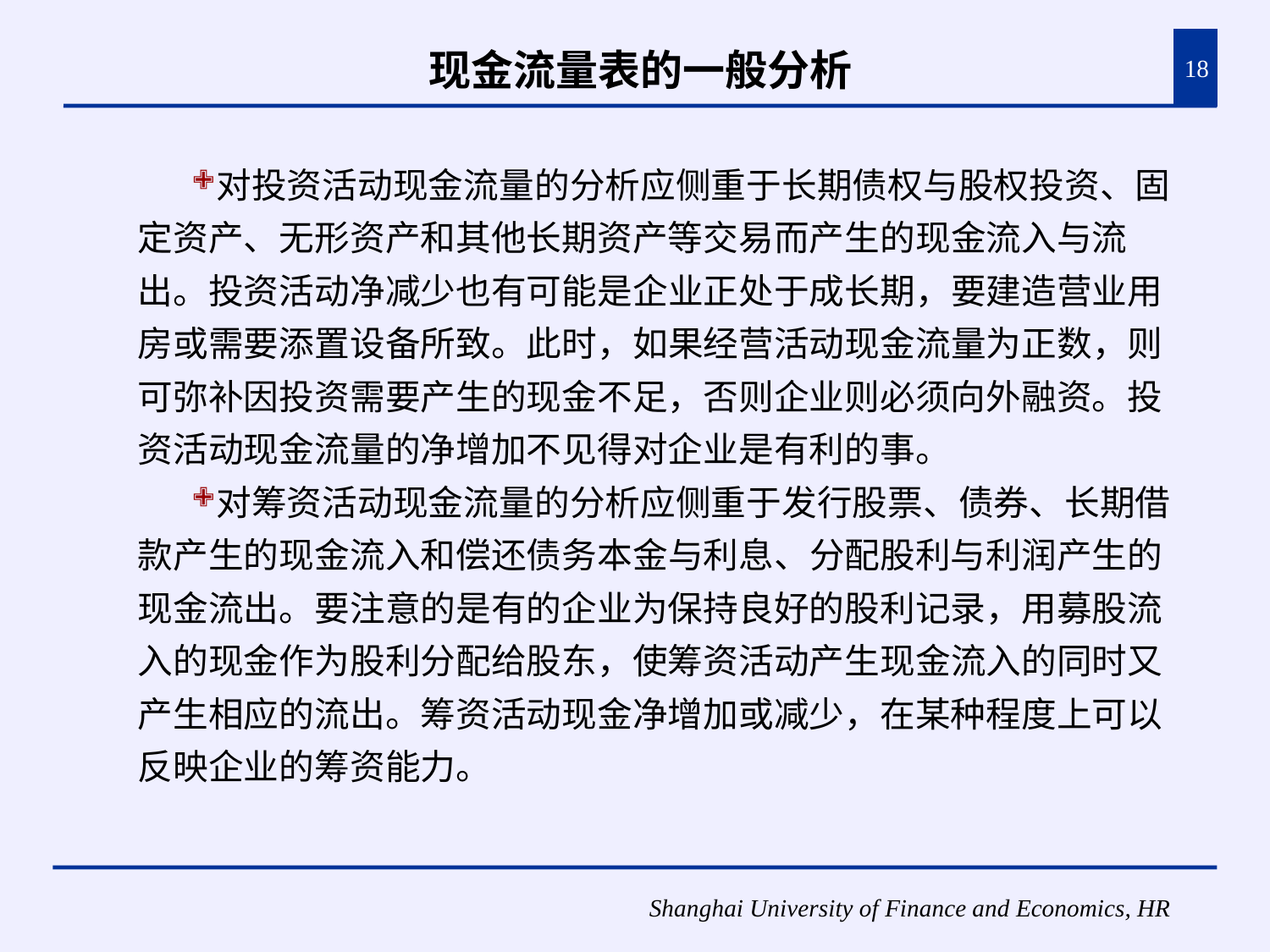

# 现金流量表的一般分析
18
对投资活动现金流量的分析应侧重于长期债权与股权投资、固定资产、无形资产和其他长期资产等交易而产生的现金流入与流出。投资活动净减少也有可能是企业正处于成长期，要建造营业用房或需要添置设备所致。此时，如果经营活动现金流量为正数，则可弥补因投资需要产生的现金不足，否则企业则必须向外融资。投资活动现金流量的净增加不见得对企业是有利的事。
对筹资活动现金流量的分析应侧重于发行股票、债券、长期借款产生的现金流入和偿还债务本金与利息、分配股利与利润产生的现金流出。要注意的是有的企业为保持良好的股利记录，用募股流入的现金作为股利分配给股东，使筹资活动产生现金流入的同时又产生相应的流出。筹资活动现金净增加或减少，在某种程度上可以反映企业的筹资能力。